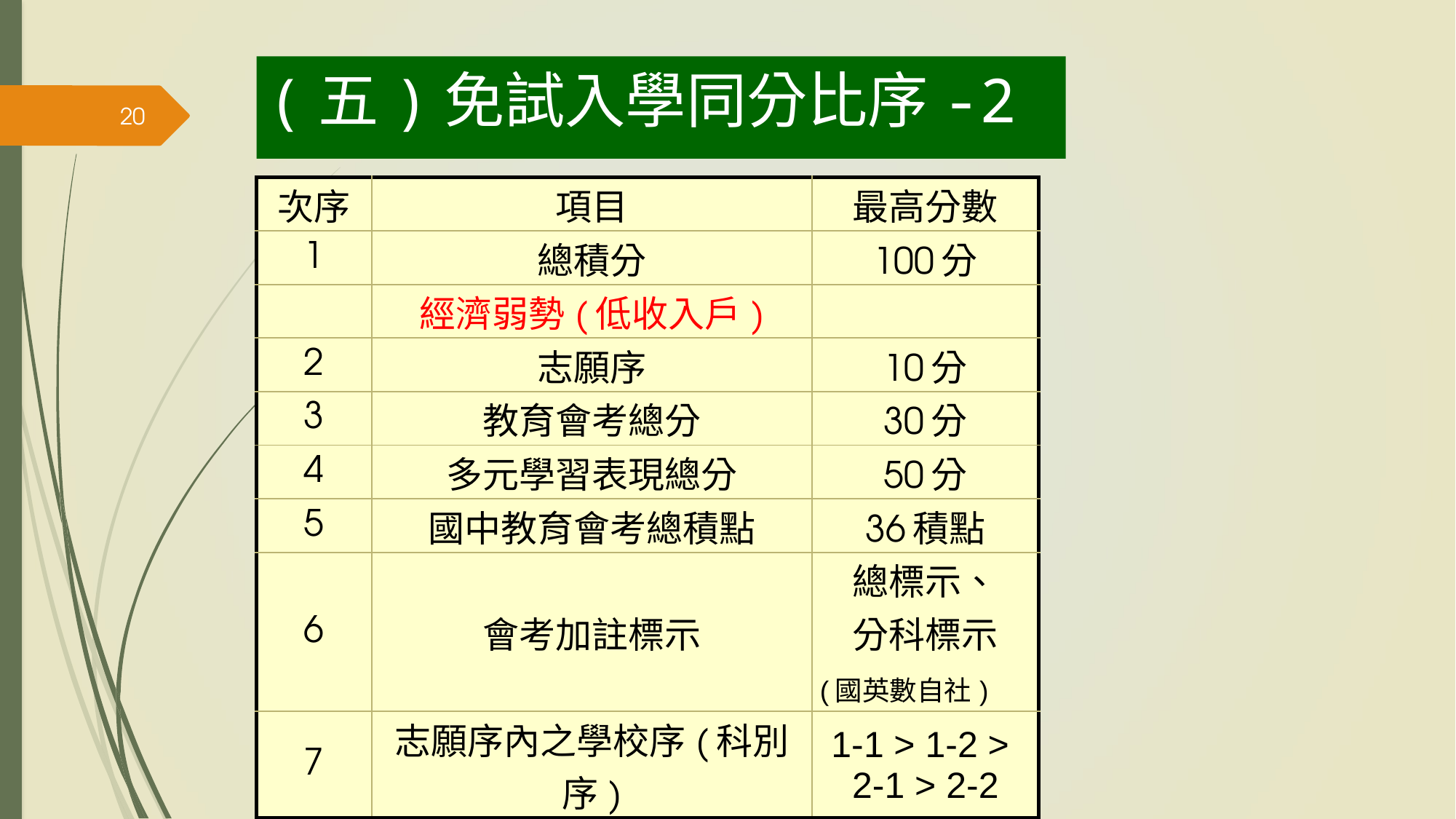

(五)免試入學同分比序-2
20
| 次序 | 項目 | 最高分數 |
| --- | --- | --- |
| 1 | 總積分 | 100分 |
|  | 經濟弱勢(低收入戶) |  |
| 2 | 志願序 | 10分 |
| 3 | 教育會考總分 | 30分 |
| 4 | 多元學習表現總分 | 50分 |
| 5 | 國中教育會考總積點 | 36積點 |
| 6 | 會考加註標示 | 總標示、 分科標示 (國英數自社) |
| 7 | 志願序內之學校序(科別序) | 1-1 > 1-2 > 2-1 > 2-2 |